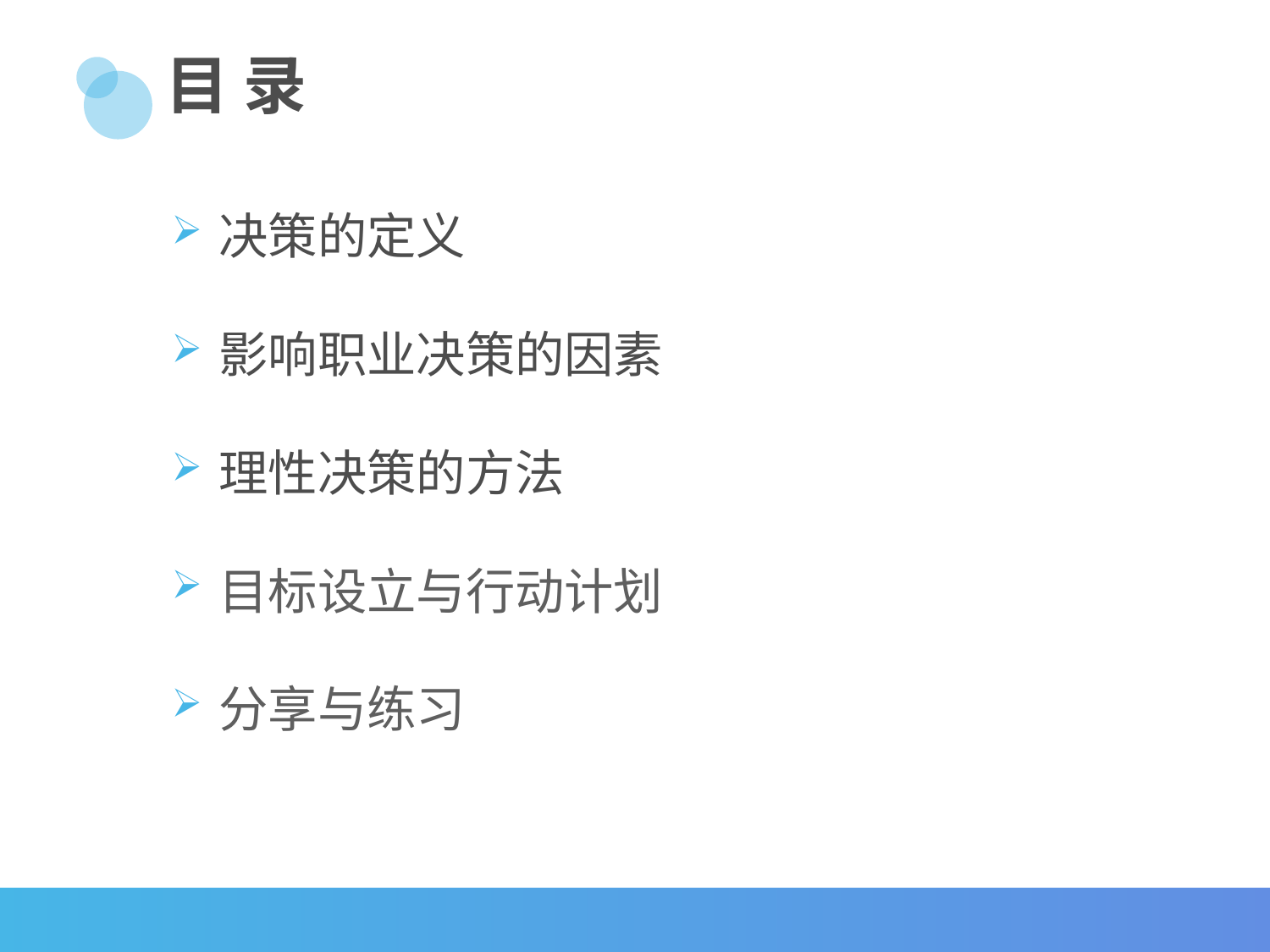

# 目 录
决策的定义
影响职业决策的因素
理性决策的方法
目标设立与行动计划
分享与练习